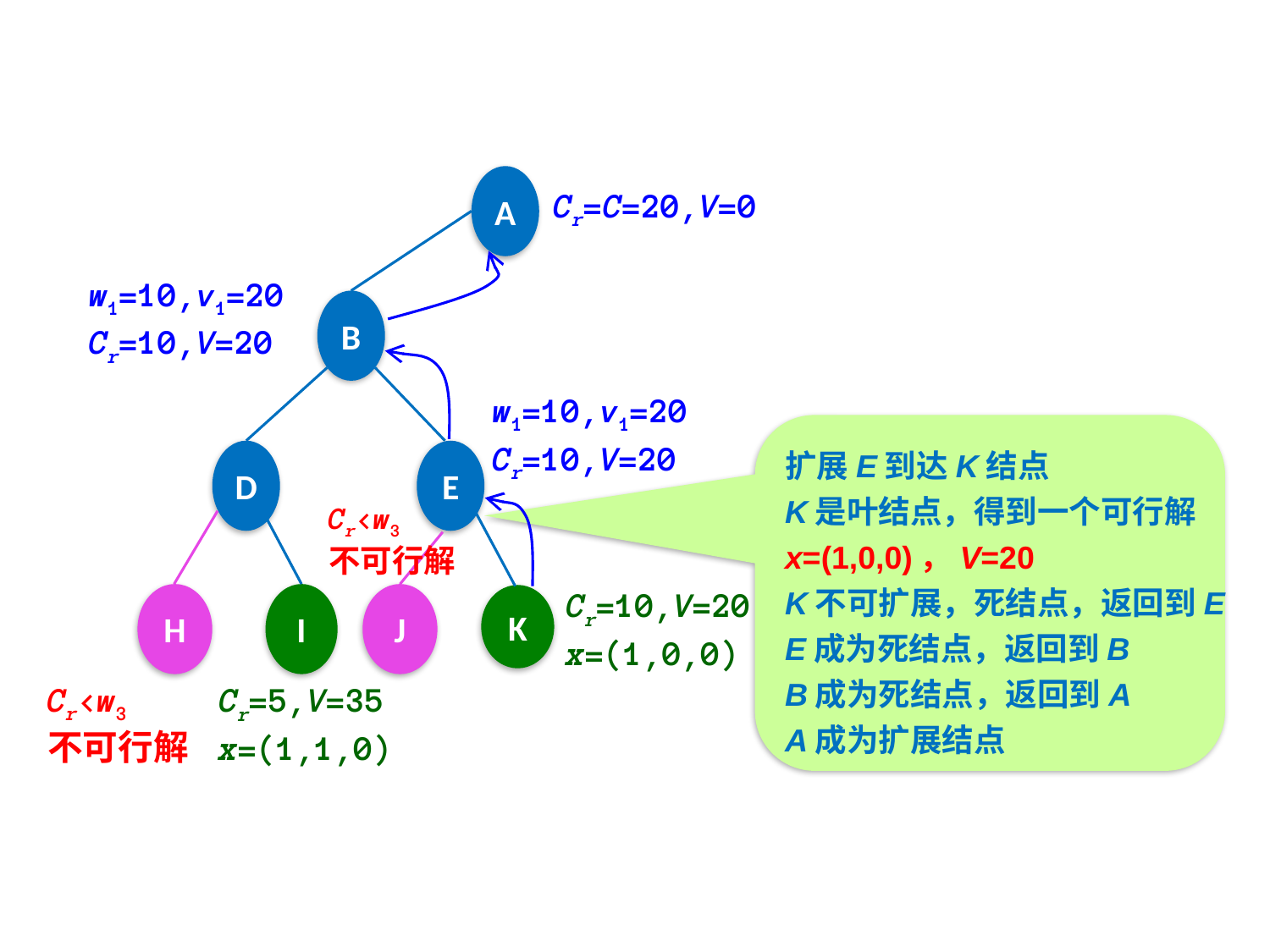

A
Cr=C=20,V=0

w1=10,v1=20
Cr=10,V=20
B

w1=10,v1=20
Cr=10,V=20
扩展E到达K结点
K是叶结点，得到一个可行解
x=(1,0,0)，V=20
K不可扩展，死结点，返回到E
E成为死结点，返回到B
B成为死结点，返回到A
A成为扩展结点
D
E
Cr<w3
不可行解

Cr=10,V=20
x=(1,0,0)
H
I
J
K
Cr<w3
不可行解
Cr=5,V=35
x=(1,1,0)